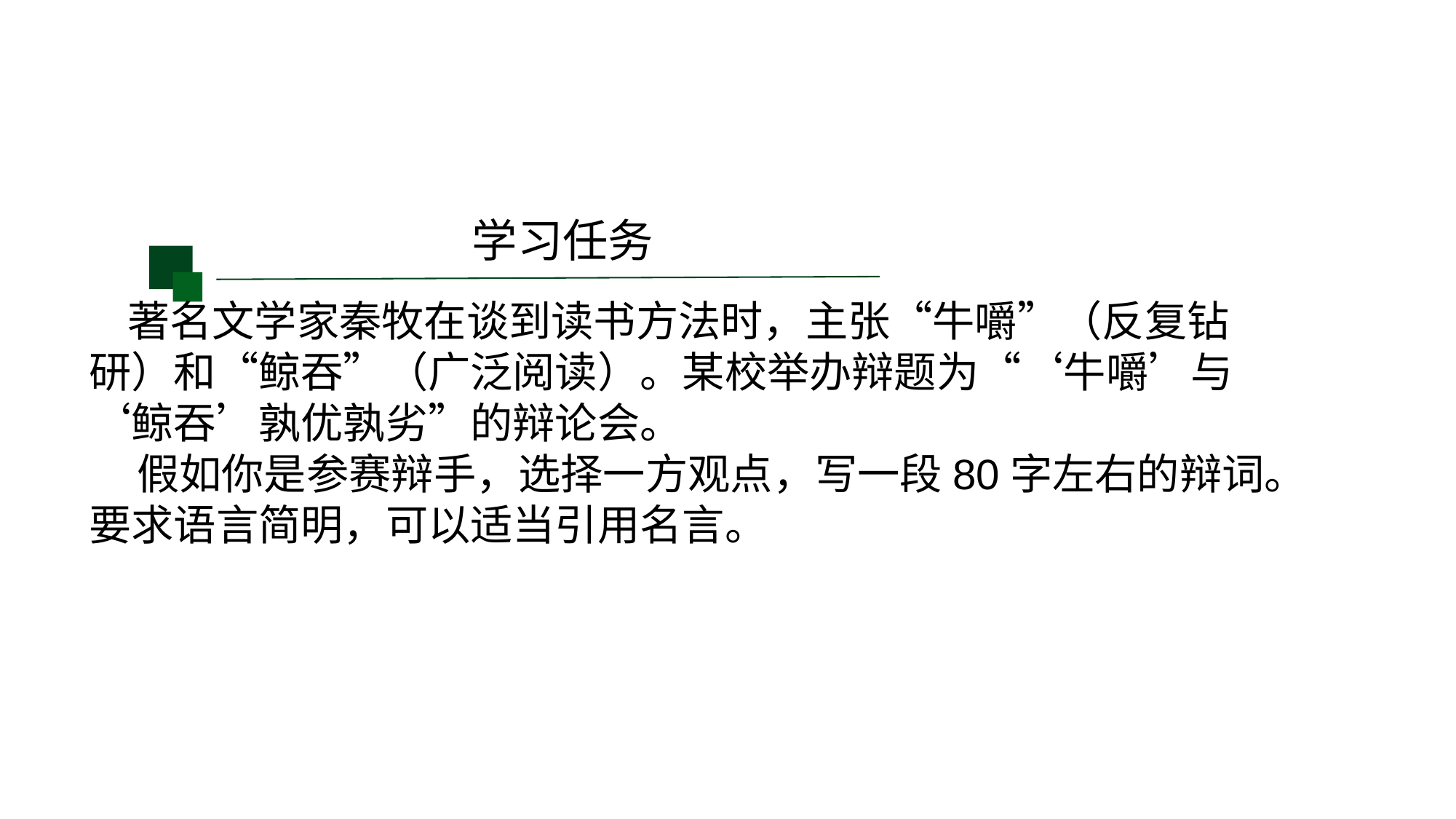

学习任务

   著名文学家秦牧在谈到读书方法时，主张“牛嚼”（反复钻研）和“鲸吞”（广泛阅读）。某校举办辩题为“‘牛嚼’与‘鲸吞’孰优孰劣”的辩论会。
    假如你是参赛辩手，选择一方观点，写一段80字左右的辩词。要求语言简明，可以适当引用名言。